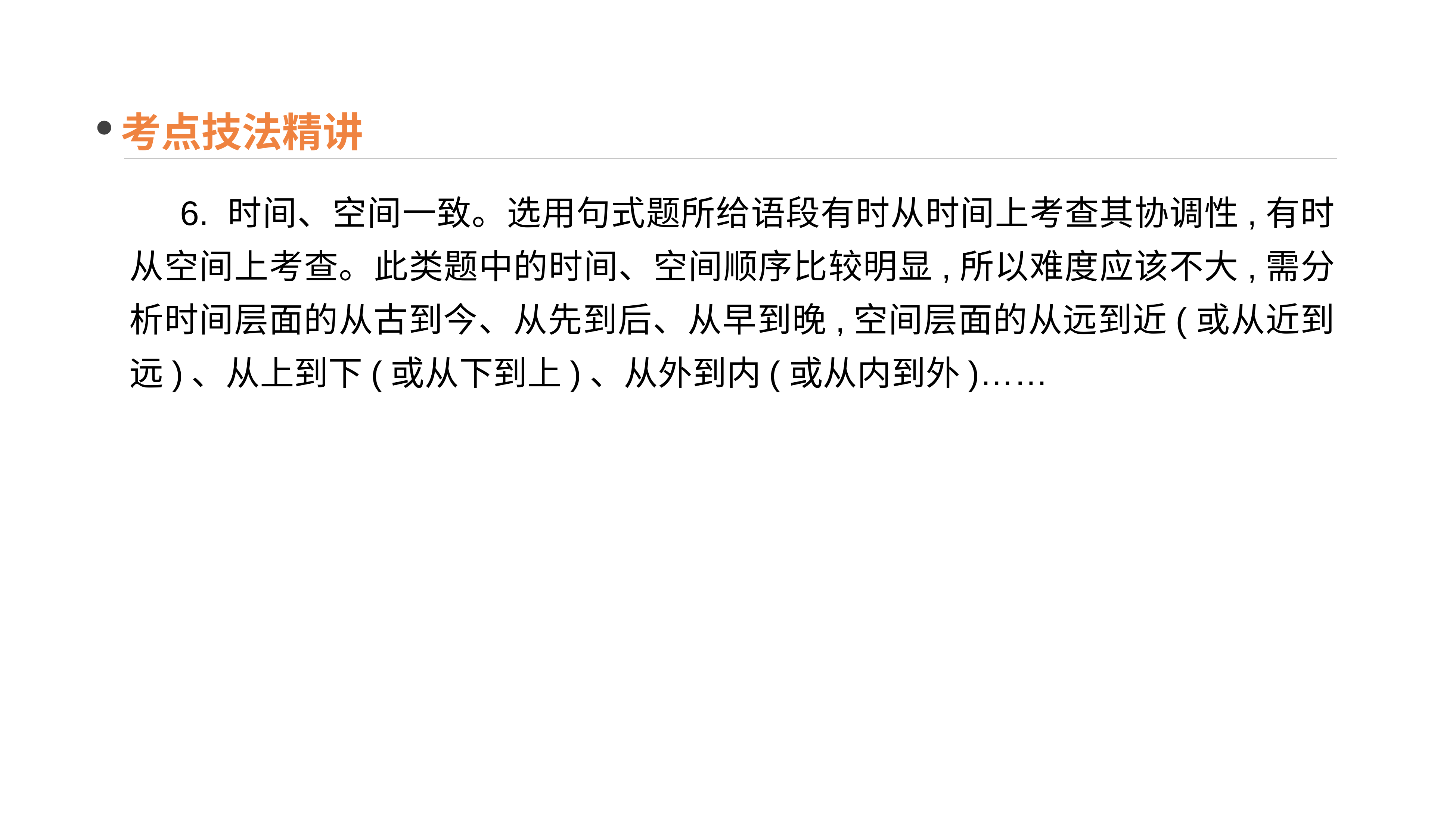

考点技法精讲

     6. 时间、空间一致。选用句式题所给语段有时从时间上考查其协调性,有时从空间上考查。此类题中的时间、空间顺序比较明显,所以难度应该不大,需分析时间层面的从古到今、从先到后、从早到晚,空间层面的从远到近(或从近到远)、从上到下(或从下到上)、从外到内(或从内到外)……